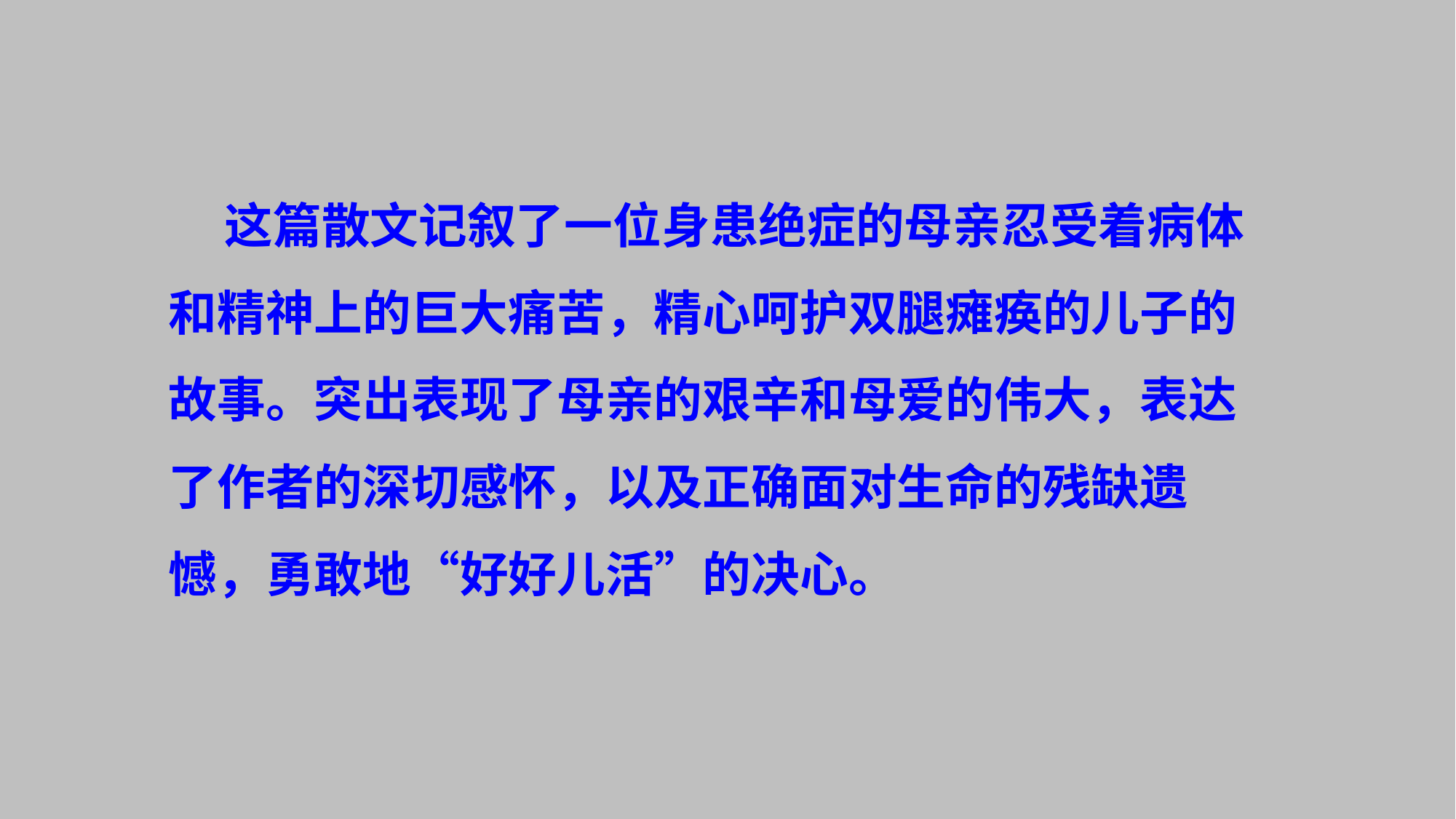

这篇散文记叙了一位身患绝症的母亲忍受着病体和精神上的巨大痛苦，精心呵护双腿瘫痪的儿子的故事。突出表现了母亲的艰辛和母爱的伟大，表达了作者的深切感怀，以及正确面对生命的残缺遗憾，勇敢地“好好儿活”的决心。